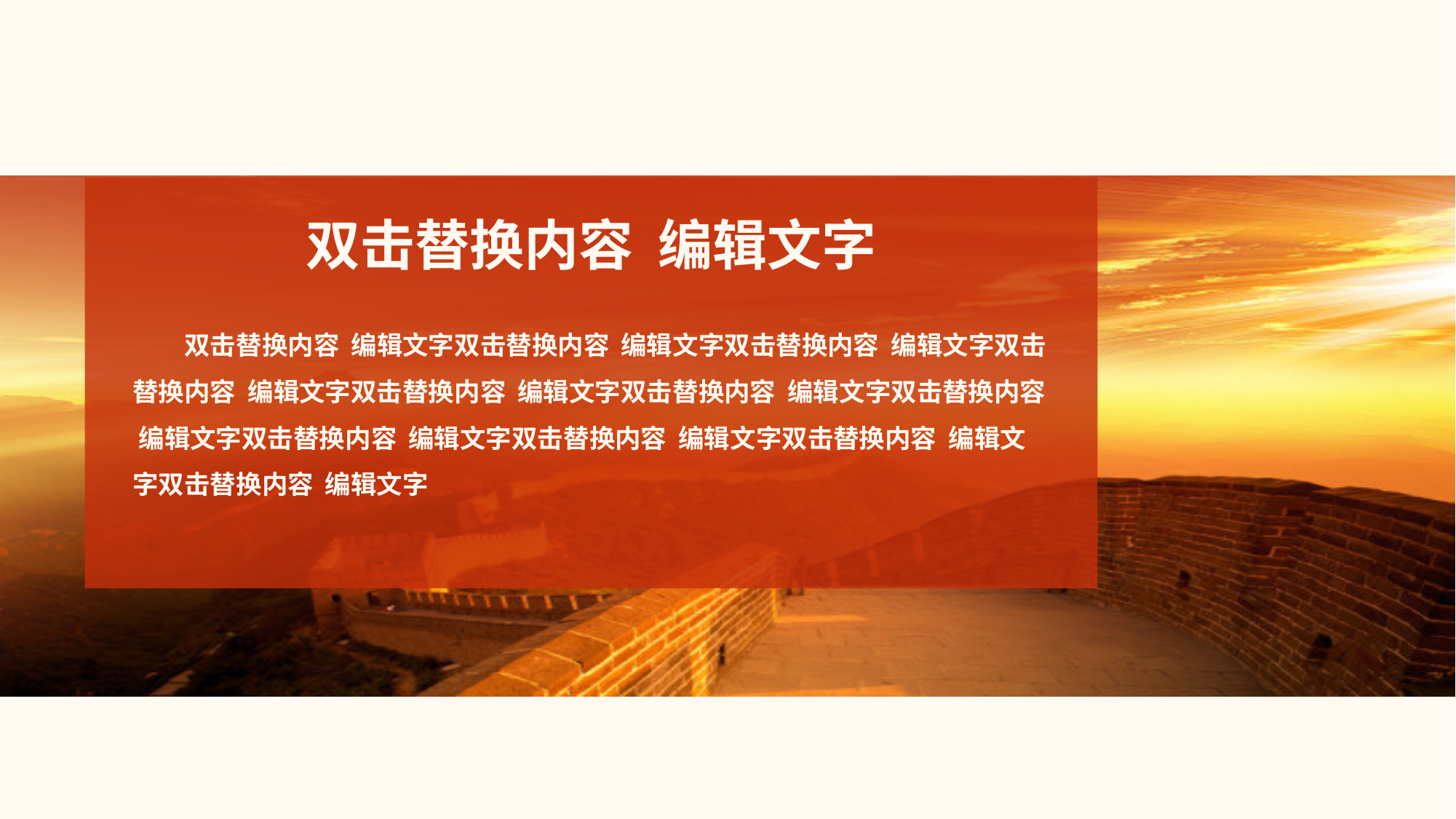

双击替换内容  编辑文字
　　双击替换内容  编辑文字双击替换内容  编辑文字双击替换内容  编辑文字双击替换内容  编辑文字双击替换内容  编辑文字双击替换内容  编辑文字双击替换内容  编辑文字双击替换内容  编辑文字双击替换内容  编辑文字双击替换内容  编辑文字双击替换内容  编辑文字